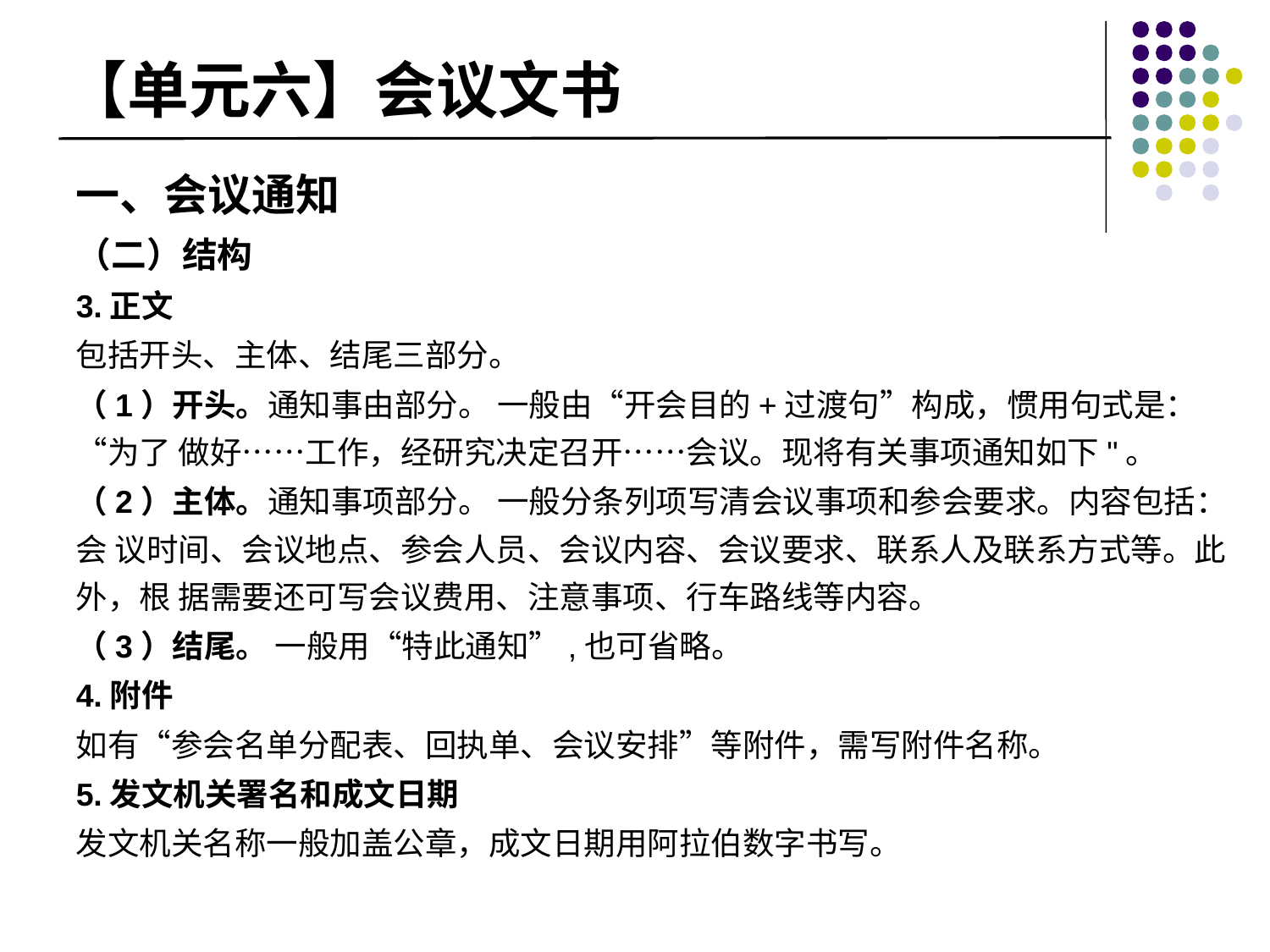

# 【单元六】会议文书
一、会议通知
（二）结构
3.正文
包括开头、主体、结尾三部分。
（1）开头。通知事由部分。 一般由“开会目的+过渡句”构成，惯用句式是：“为了 做好……工作，经研究决定召开……会议。现将有关事项通知如下"。
（2）主体。通知事项部分。 一般分条列项写清会议事项和参会要求。内容包括：会 议时间、会议地点、参会人员、会议内容、会议要求、联系人及联系方式等。此外，根 据需要还可写会议费用、注意事项、行车路线等内容。
（3）结尾。 一般用“特此通知”,也可省略。
4.附件
如有“参会名单分配表、回执单、会议安排”等附件，需写附件名称。
5.发文机关署名和成文日期
发文机关名称一般加盖公章，成文日期用阿拉伯数字书写。